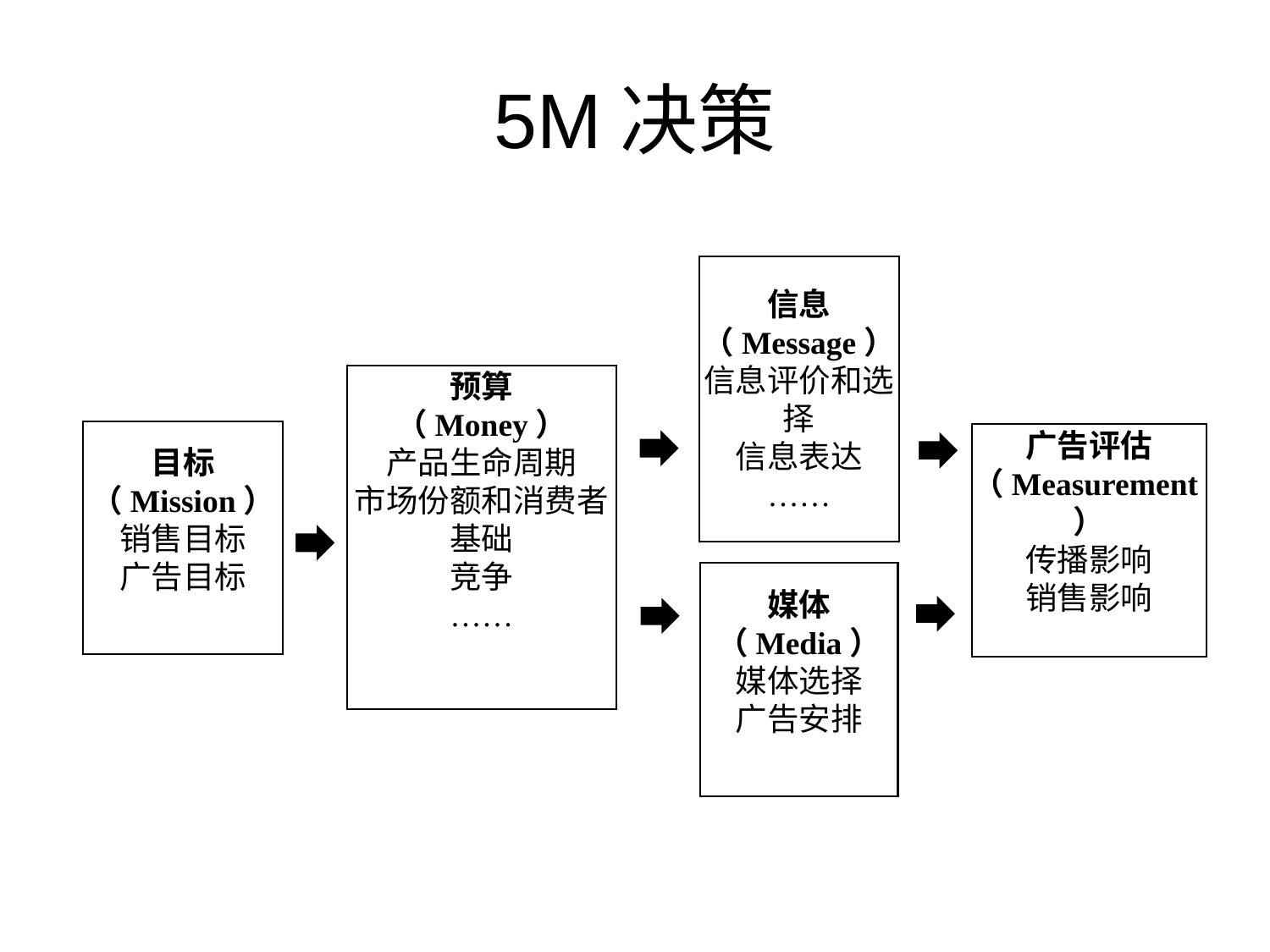

# 5M决策

信息 （Message）
信息评价和选择
信息表达
……
预算
（Money）
产品生命周期
市场份额和消费者基础
竞争
……

目标 （Mission）
销售目标
广告目标

广告评估 （Measurement）
传播影响
销售影响

媒体
（Media）
媒体选择
广告安排